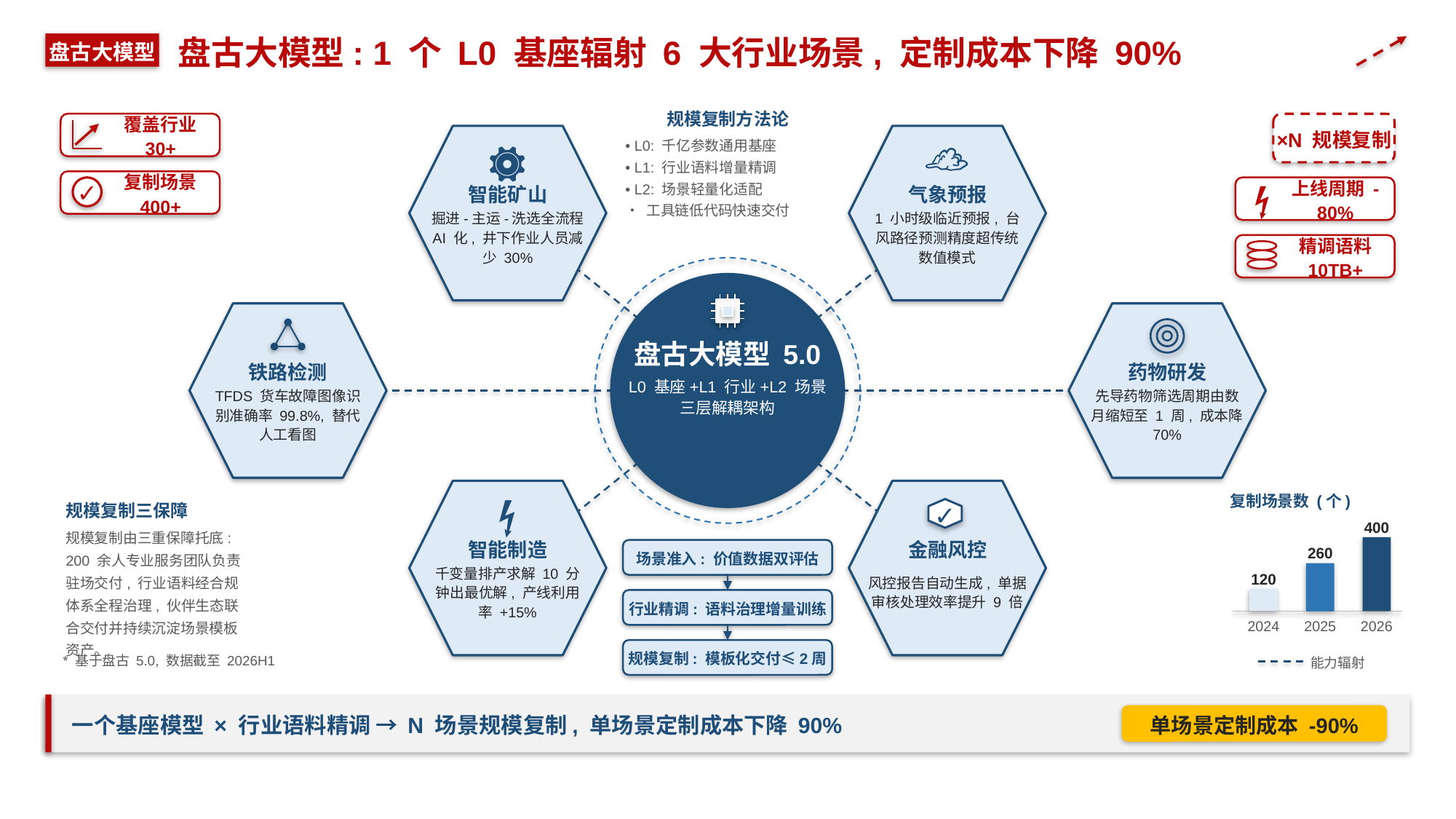

盘古大模型: 1 个 L0 基座辐射 6 大行业场景, 定制成本下降 90%

盘古大模型
规模复制方法论

覆盖行业 30+

×N 规模复制

⚙
☁
• L0: 千亿参数通用基座
• L1: 行业语料增量精调
• L2: 场景轻量化适配
• 工具链低代码快速交付

复制场景 400+
⚡
✓

上线周期 -80%
智能矿山
气象预报
掘进-主运-洗选全流程 AI 化, 井下作业人员减少 30%
1 小时级临近预报, 台风路径预测精度超传统数值模式

精调语料 10TB+

盘古大模型 5.0

铁路检测
药物研发
L0 基座+L1 行业+L2 场景
三层解耦架构
TFDS 货车故障图像识别准确率 99.8%, 替代人工看图
先导药物筛选周期由数月缩短至 1 周, 成本降 70%

⚡
复制场景数 (个)
规模复制三保障

✓
400
规模复制由三重保障托底: 200 余人专业服务团队负责驻场交付, 行业语料经合规体系全程治理, 伙伴生态联合交付并持续沉淀场景模板资产。
智能制造
金融风控

场景准入: 价值数据双评估
260
风控报告自动生成, 单据审核处理效率提升 9 倍
千变量排产求解 10 分钟出最优解, 产线利用率 +15%

120

行业精调: 语料治理增量训练
2024
2025
2026

规模复制: 模板化交付≤2周
* 基于盘古 5.0, 数据截至 2026H1
能力辐射

一个基座模型 × 行业语料精调 → N 场景规模复制, 单场景定制成本下降 90%

单场景定制成本 -90%